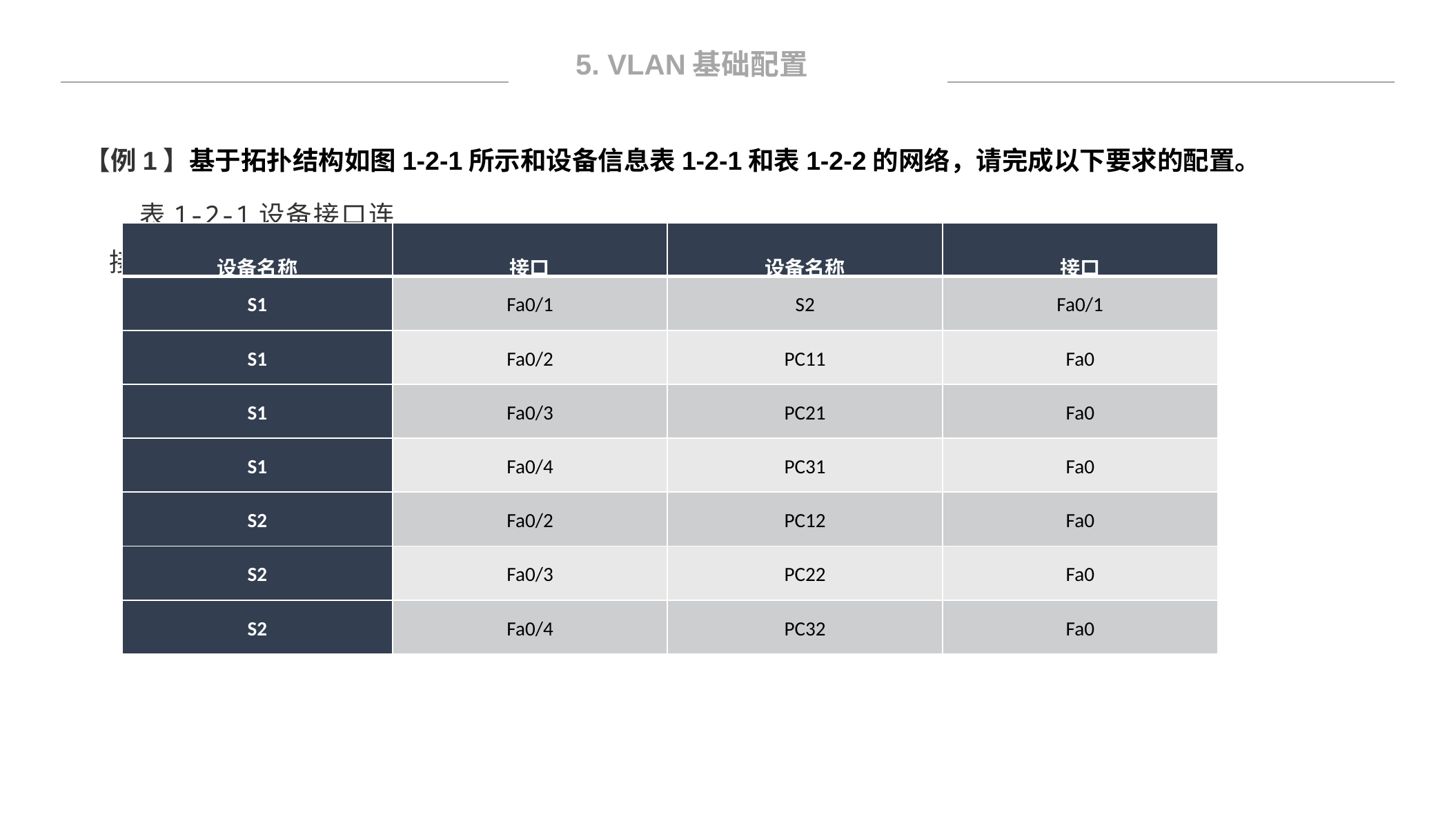

5. VLAN基础配置
【例1】基于拓扑结构如图1-2-1所示和设备信息表1-2-1和表1-2-2的网络，请完成以下要求的配置。
表1-2-1设备接口连接表
| 设备名称 | 接口 | 设备名称 | 接口 |
| --- | --- | --- | --- |
| S1 | Fa0/1 | S2 | Fa0/1 |
| S1 | Fa0/2 | PC11 | Fa0 |
| S1 | Fa0/3 | PC21 | Fa0 |
| S1 | Fa0/4 | PC31 | Fa0 |
| S2 | Fa0/2 | PC12 | Fa0 |
| S2 | Fa0/3 | PC22 | Fa0 |
| S2 | Fa0/4 | PC32 | Fa0 |